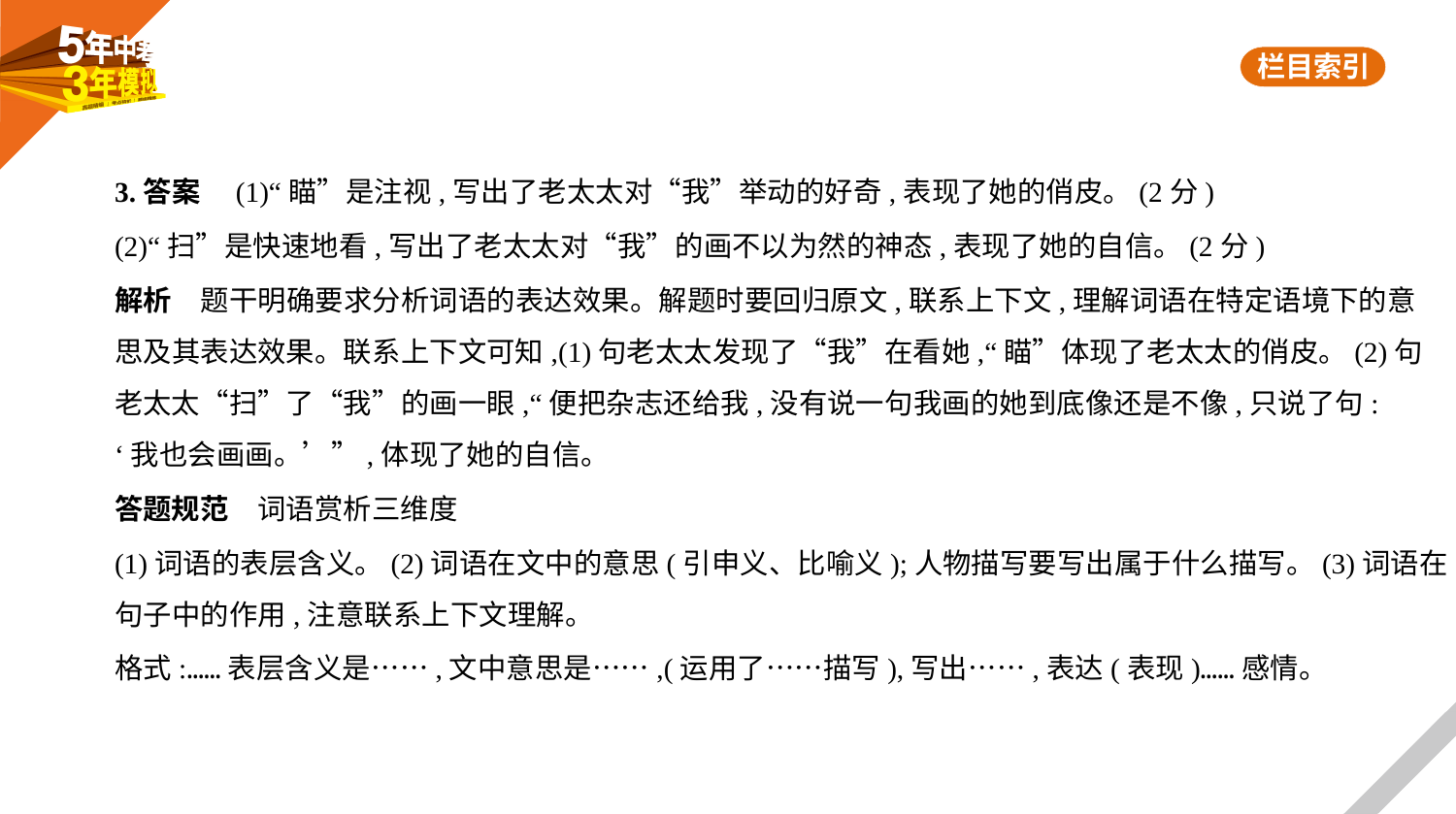

3.答案　(1)“瞄”是注视,写出了老太太对“我”举动的好奇,表现了她的俏皮。(2分)
(2)“扫”是快速地看,写出了老太太对“我”的画不以为然的神态,表现了她的自信。(2分)
解析　题干明确要求分析词语的表达效果。解题时要回归原文,联系上下文,理解词语在特定语境下的意
思及其表达效果。联系上下文可知,(1)句老太太发现了“我”在看她,“瞄”体现了老太太的俏皮。(2)句
老太太“扫”了“我”的画一眼,“便把杂志还给我,没有说一句我画的她到底像还是不像,只说了句:
‘我也会画画。’”,体现了她的自信。
答题规范　词语赏析三维度
(1)词语的表层含义。(2)词语在文中的意思(引申义、比喻义);人物描写要写出属于什么描写。(3)词语在
句子中的作用,注意联系上下文理解。
格式:……表层含义是……,文中意思是……,(运用了……描写),写出……,表达(表现)……感情。